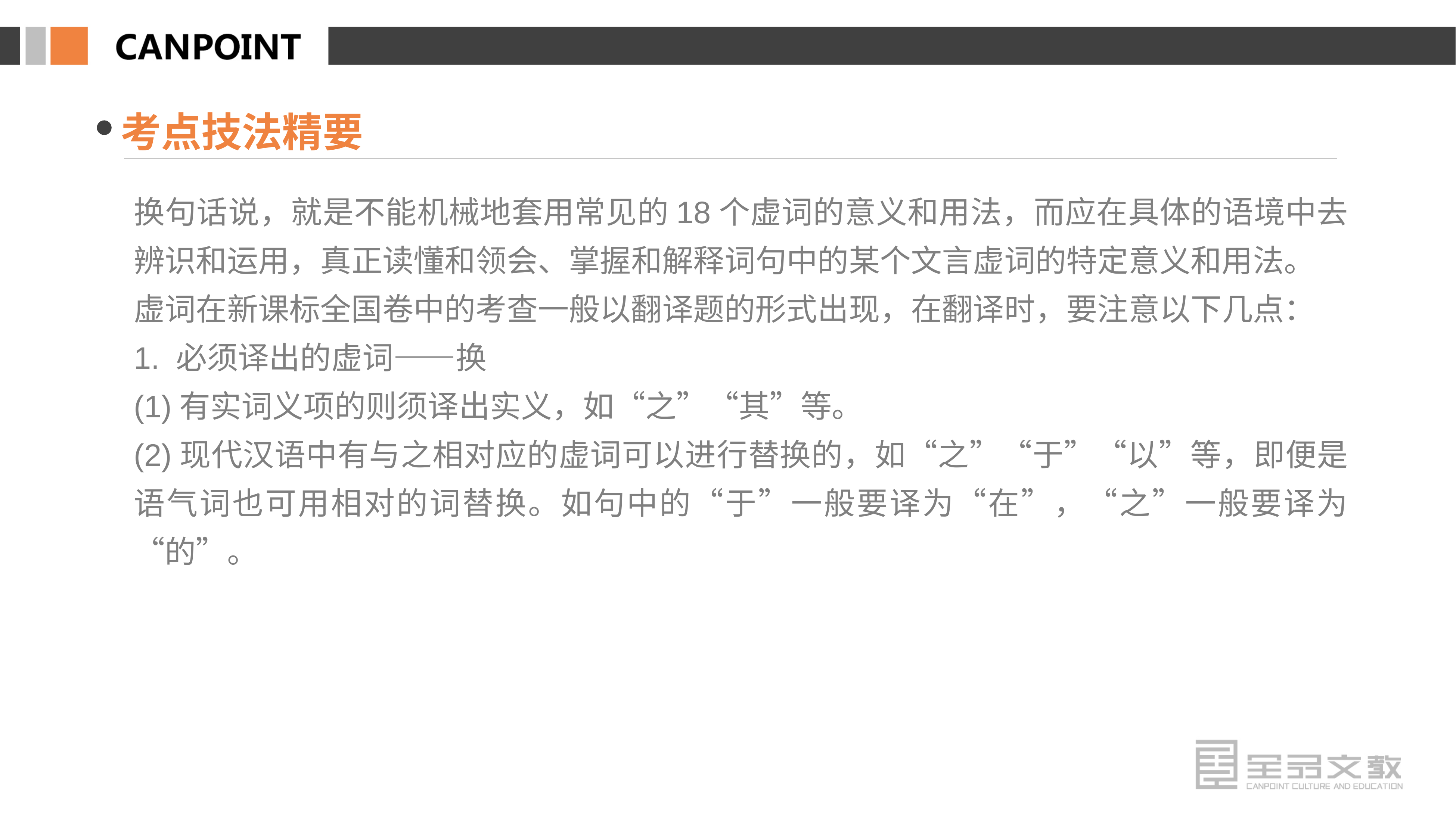

考点技法精要

换句话说，就是不能机械地套用常见的18个虚词的意义和用法，而应在具体的语境中去辨识和运用，真正读懂和领会、掌握和解释词句中的某个文言虚词的特定意义和用法。
虚词在新课标全国卷中的考查一般以翻译题的形式出现，在翻译时，要注意以下几点：
1. 必须译出的虚词——换
(1)有实词义项的则须译出实义，如“之”“其”等。
(2)现代汉语中有与之相对应的虚词可以进行替换的，如“之”“于”“以”等，即便是语气词也可用相对的词替换。如句中的“于”一般要译为“在”，“之”一般要译为“的”。